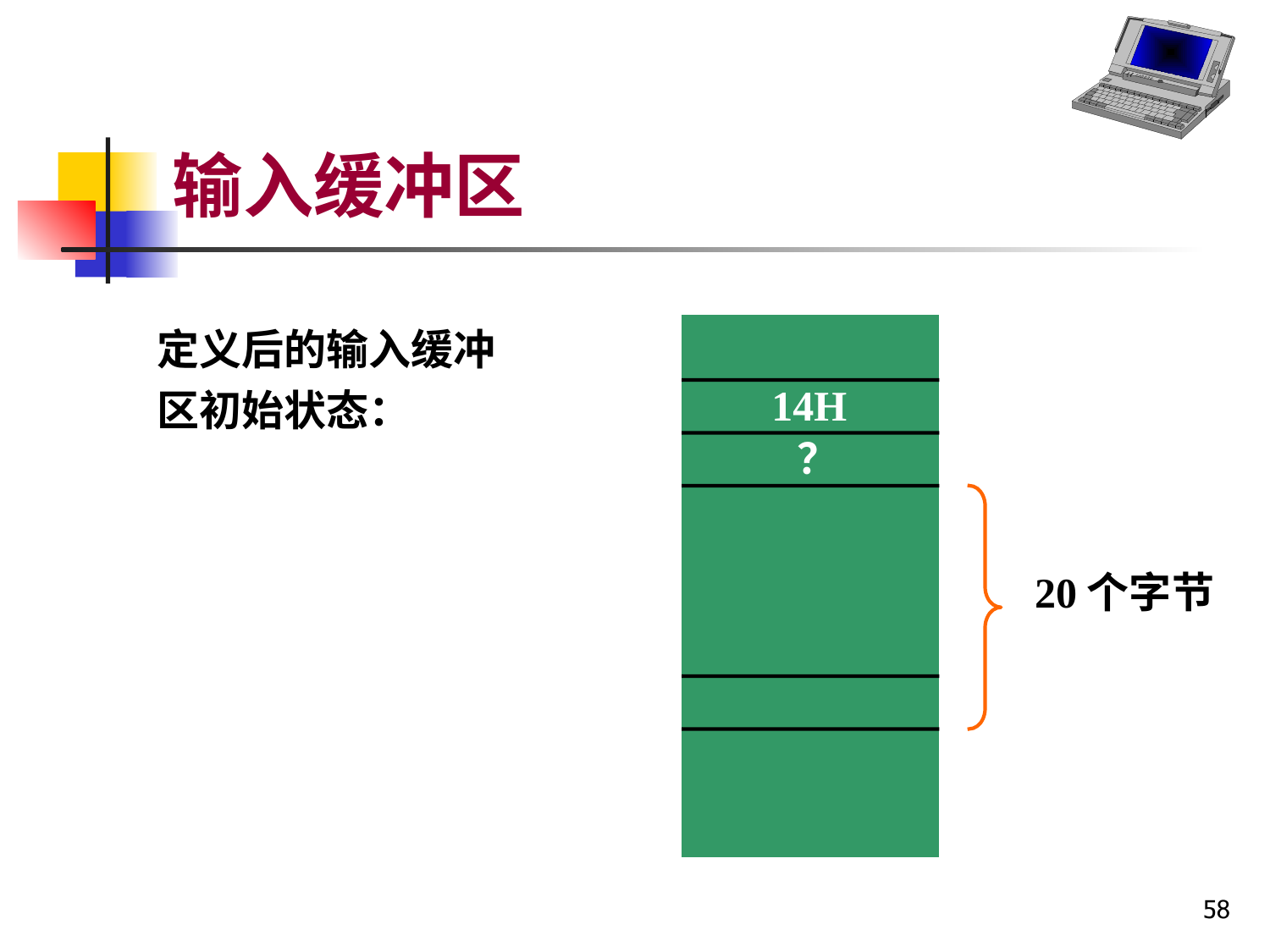

# 输入缓冲区
定义后的输入缓冲区初始状态：

14H
 ？

20个字节
58